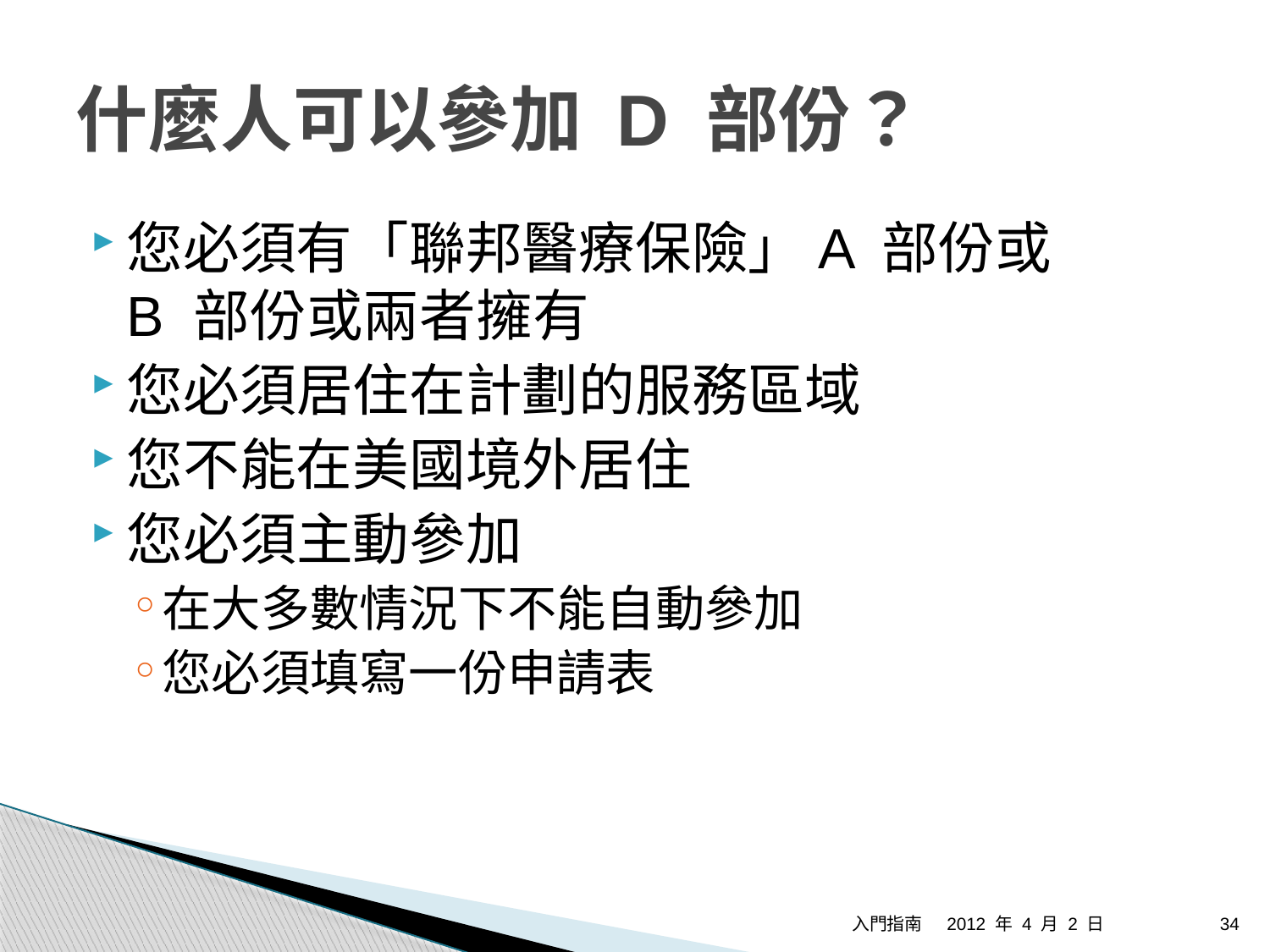

# 什麼人可以參加 D 部份？
您必須有「聯邦醫療保險」A 部份或
B 部份或兩者擁有
您必須居住在計劃的服務區域
您不能在美國境外居住
您必須主動參加
在大多數情況下不能自動參加
您必須填寫一份申請表

入門指南
2012 年 4 月 2 日
34